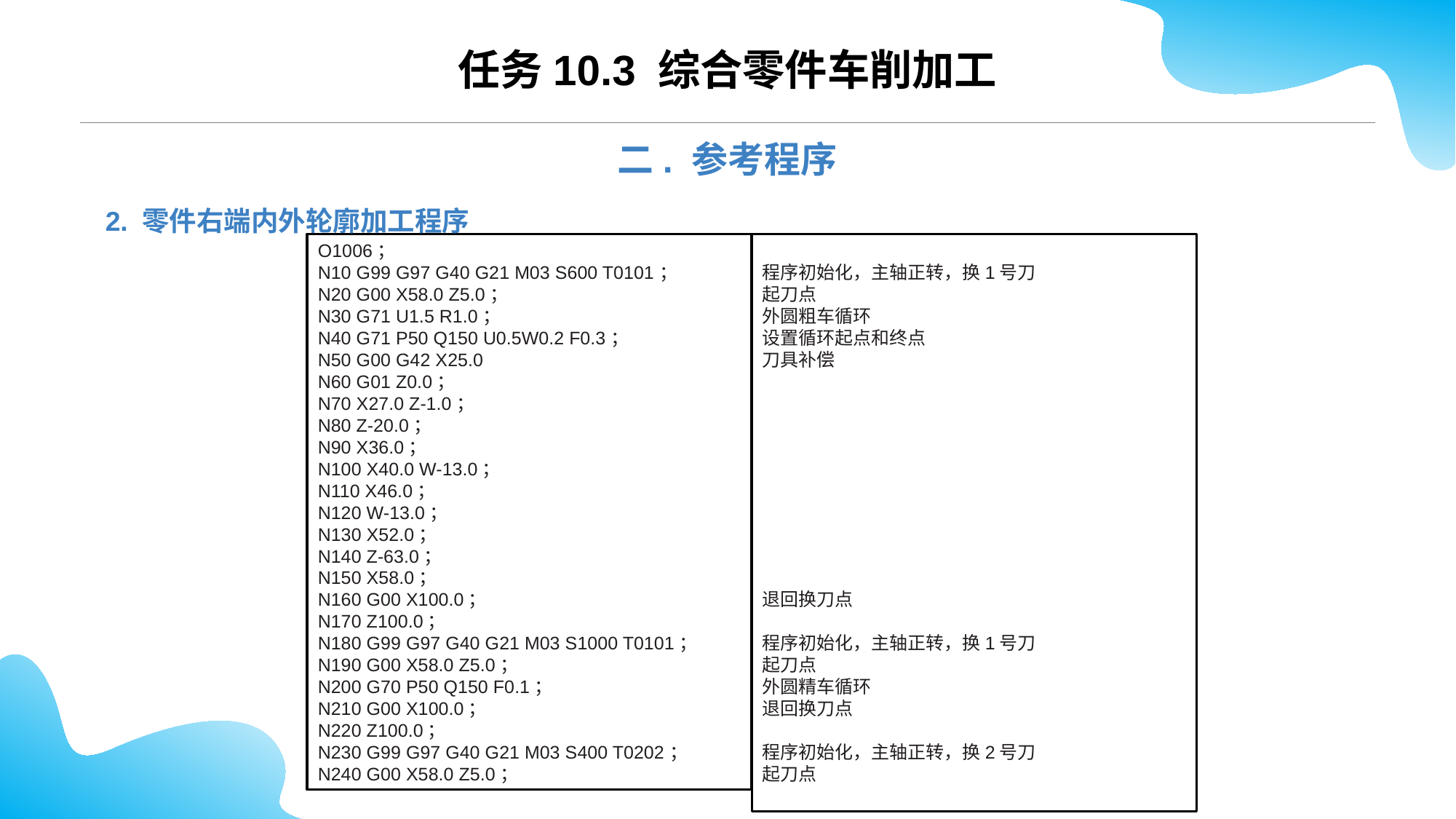

CONTENTS
任务10.3 综合零件车削加工
二. 参考程序
2. 零件右端内外轮廓加工程序
O1006；
N10 G99 G97 G40 G21 M03 S600 T0101；
N20 G00 X58.0 Z5.0；
N30 G71 U1.5 R1.0；
N40 G71 P50 Q150 U0.5W0.2 F0.3；
N50 G00 G42 X25.0
N60 G01 Z0.0；
N70 X27.0 Z-1.0；
N80 Z-20.0；
N90 X36.0；
N100 X40.0 W-13.0；
N110 X46.0；
N120 W-13.0；
N130 X52.0；
N140 Z-63.0；
N150 X58.0；
N160 G00 X100.0；
N170 Z100.0；
N180 G99 G97 G40 G21 M03 S1000 T0101；
N190 G00 X58.0 Z5.0；
N200 G70 P50 Q150 F0.1；
N210 G00 X100.0；
N220 Z100.0；
N230 G99 G97 G40 G21 M03 S400 T0202；
N240 G00 X58.0 Z5.0；

程序初始化，主轴正转，换1号刀
起刀点
外圆粗车循环
设置循环起点和终点
刀具补偿

退回换刀点

程序初始化，主轴正转，换1号刀
起刀点
外圆精车循环
退回换刀点

程序初始化，主轴正转，换2号刀
起刀点